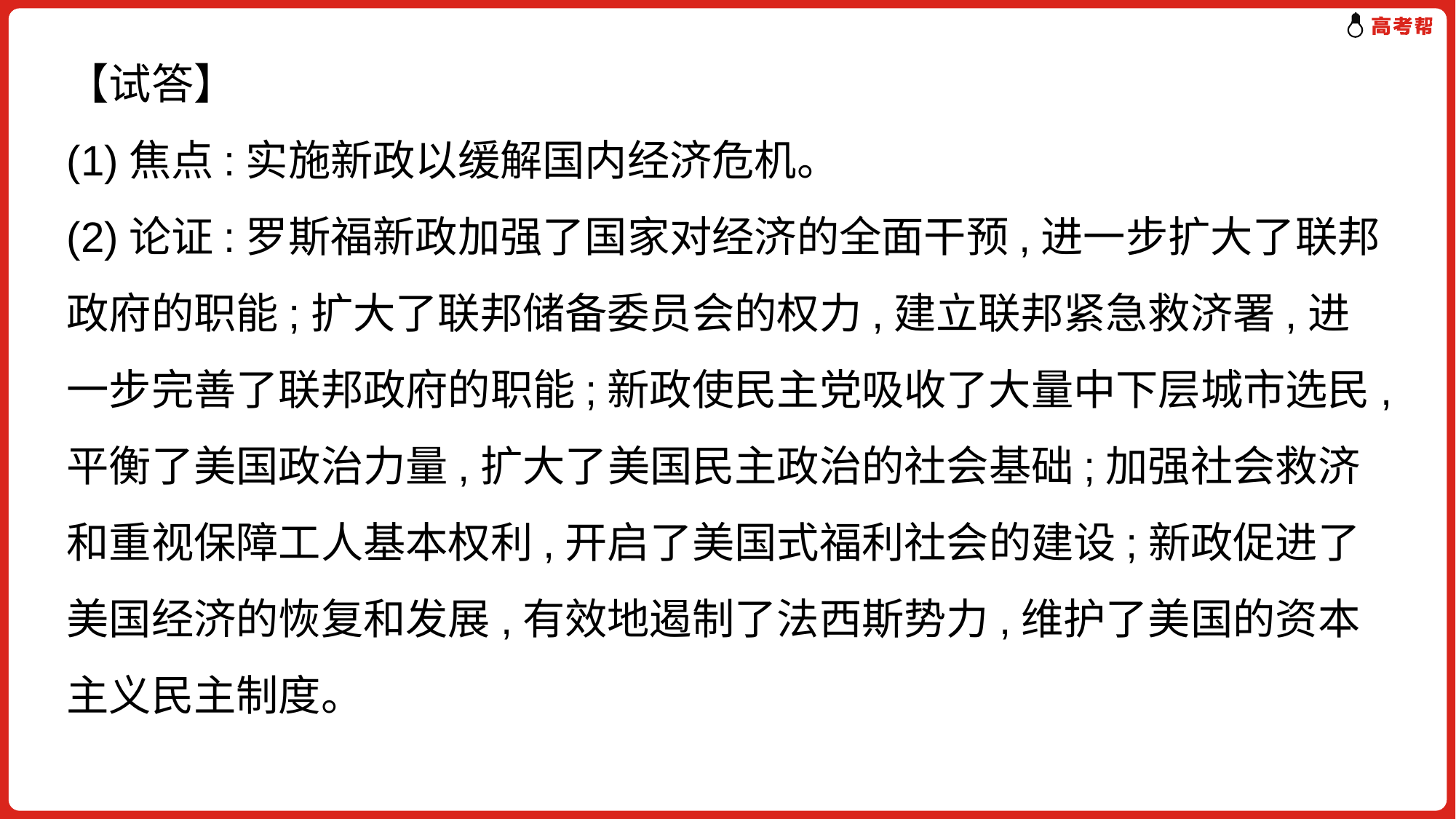

【试答】
(1)焦点:实施新政以缓解国内经济危机。
(2)论证:罗斯福新政加强了国家对经济的全面干预,进一步扩大了联邦政府的职能;扩大了联邦储备委员会的权力,建立联邦紧急救济署,进一步完善了联邦政府的职能;新政使民主党吸收了大量中下层城市选民,平衡了美国政治力量,扩大了美国民主政治的社会基础;加强社会救济和重视保障工人基本权利,开启了美国式福利社会的建设;新政促进了美国经济的恢复和发展,有效地遏制了法西斯势力,维护了美国的资本主义民主制度。